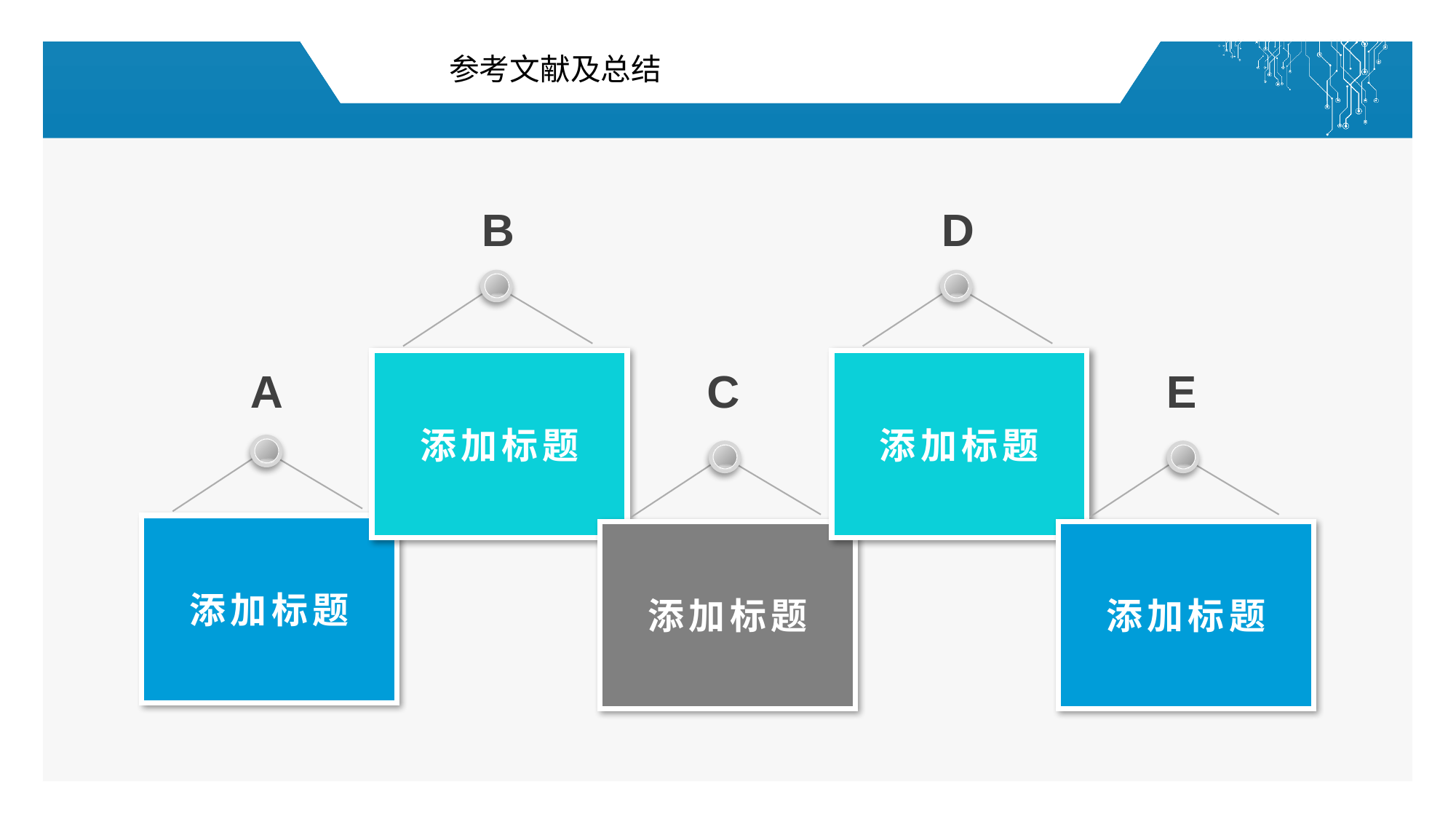

参考文献及总结
B
D

添加标题

添加标题
A
C
E

添加标题

添加标题

添加标题